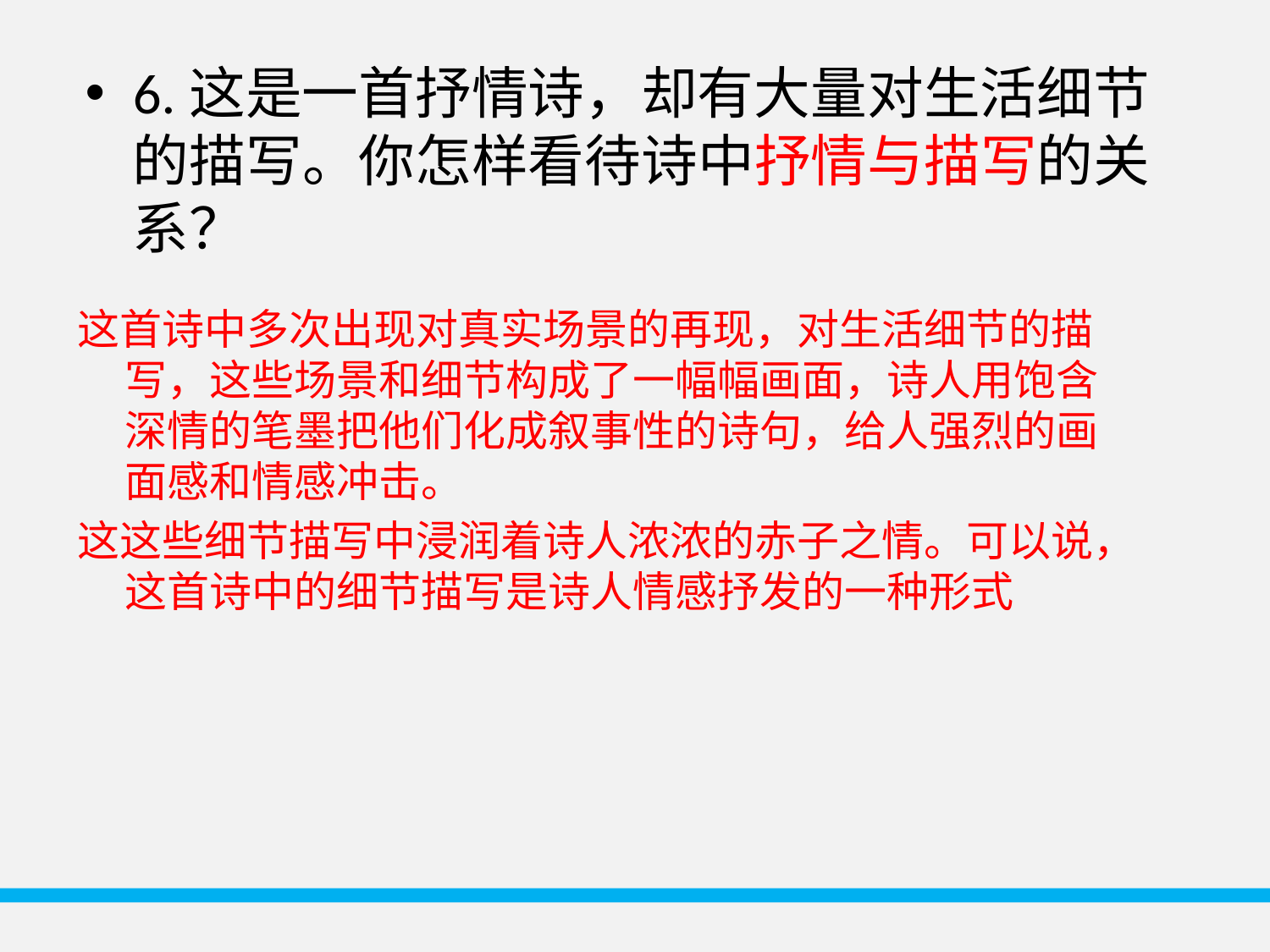

6.这是一首抒情诗，却有大量对生活细节的描写。你怎样看待诗中抒情与描写的关系？
这首诗中多次出现对真实场景的再现，对生活细节的描写，这些场景和细节构成了一幅幅画面，诗人用饱含深情的笔墨把他们化成叙事性的诗句，给人强烈的画面感和情感冲击。
这这些细节描写中浸润着诗人浓浓的赤子之情。可以说，这首诗中的细节描写是诗人情感抒发的一种形式